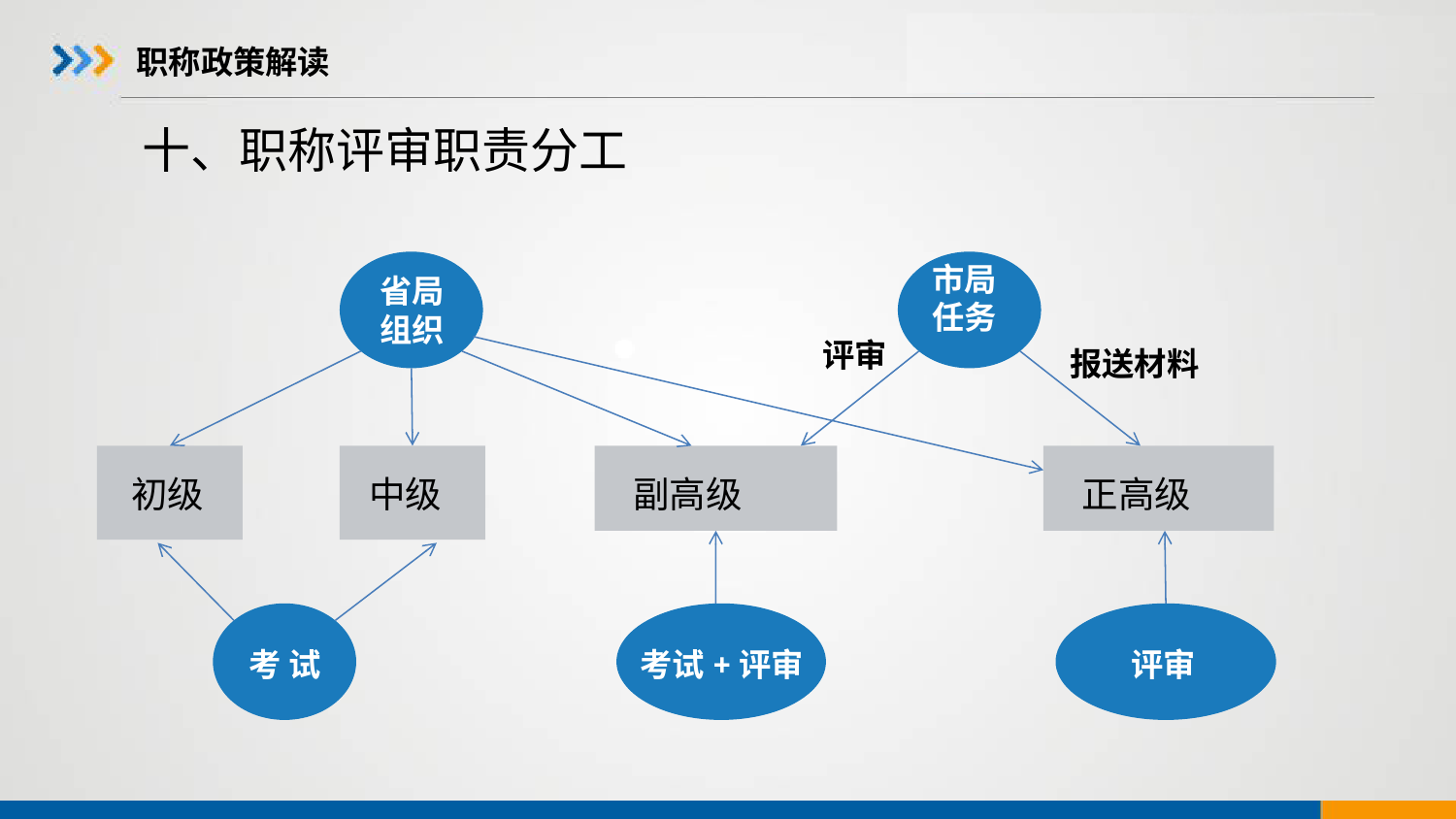

# 职称政策解读
十、职称评审职责分工

市局
任务

省局
组织

    评审
报送材料

 初级
中级
   副高级
   正高级

考 试

考试+评审

  评审